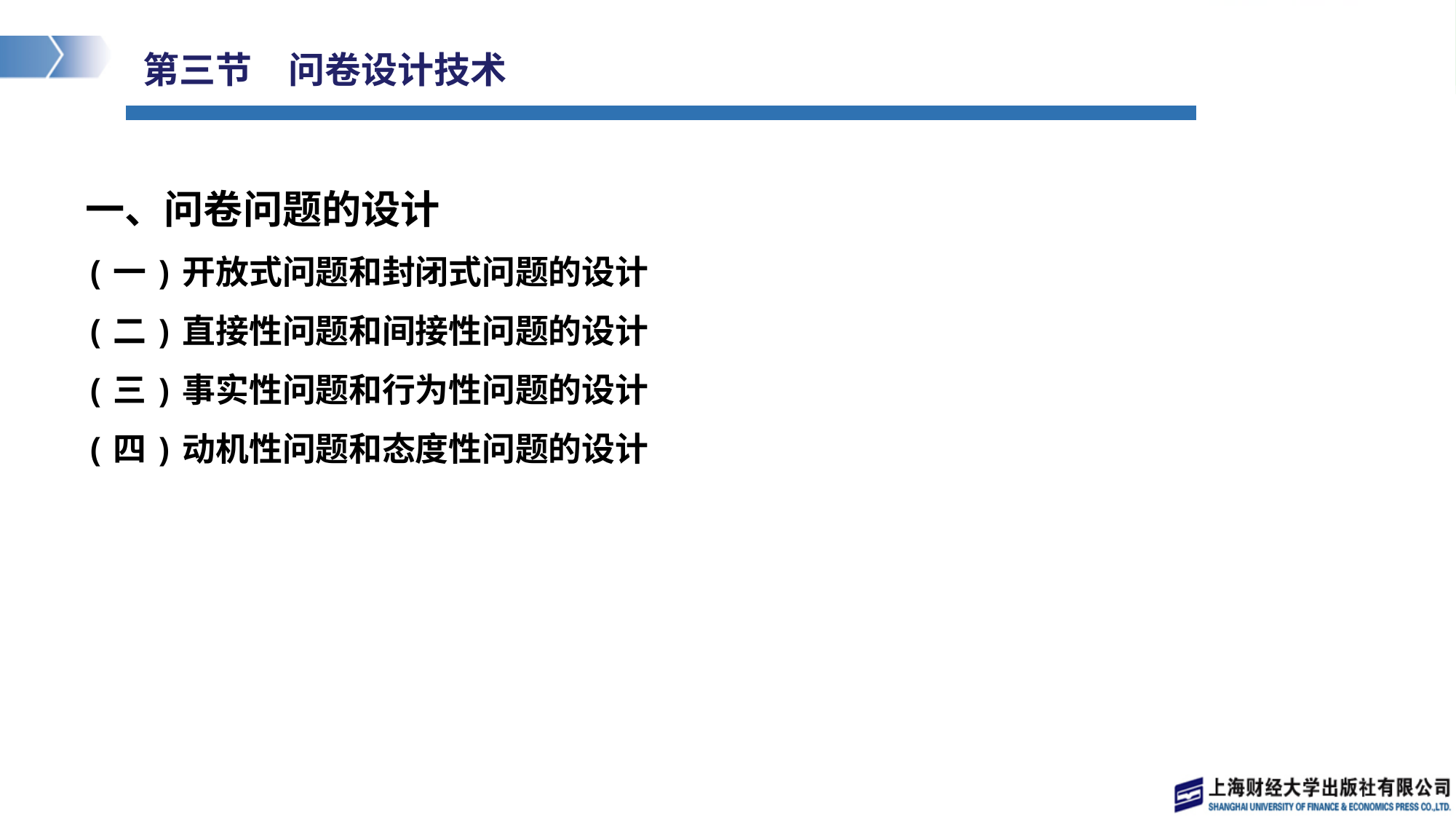

# 第三节　问卷设计技术
一、问卷问题的设计
(一)开放式问题和封闭式问题的设计
(二)直接性问题和间接性问题的设计
(三)事实性问题和行为性问题的设计
(四)动机性问题和态度性问题的设计